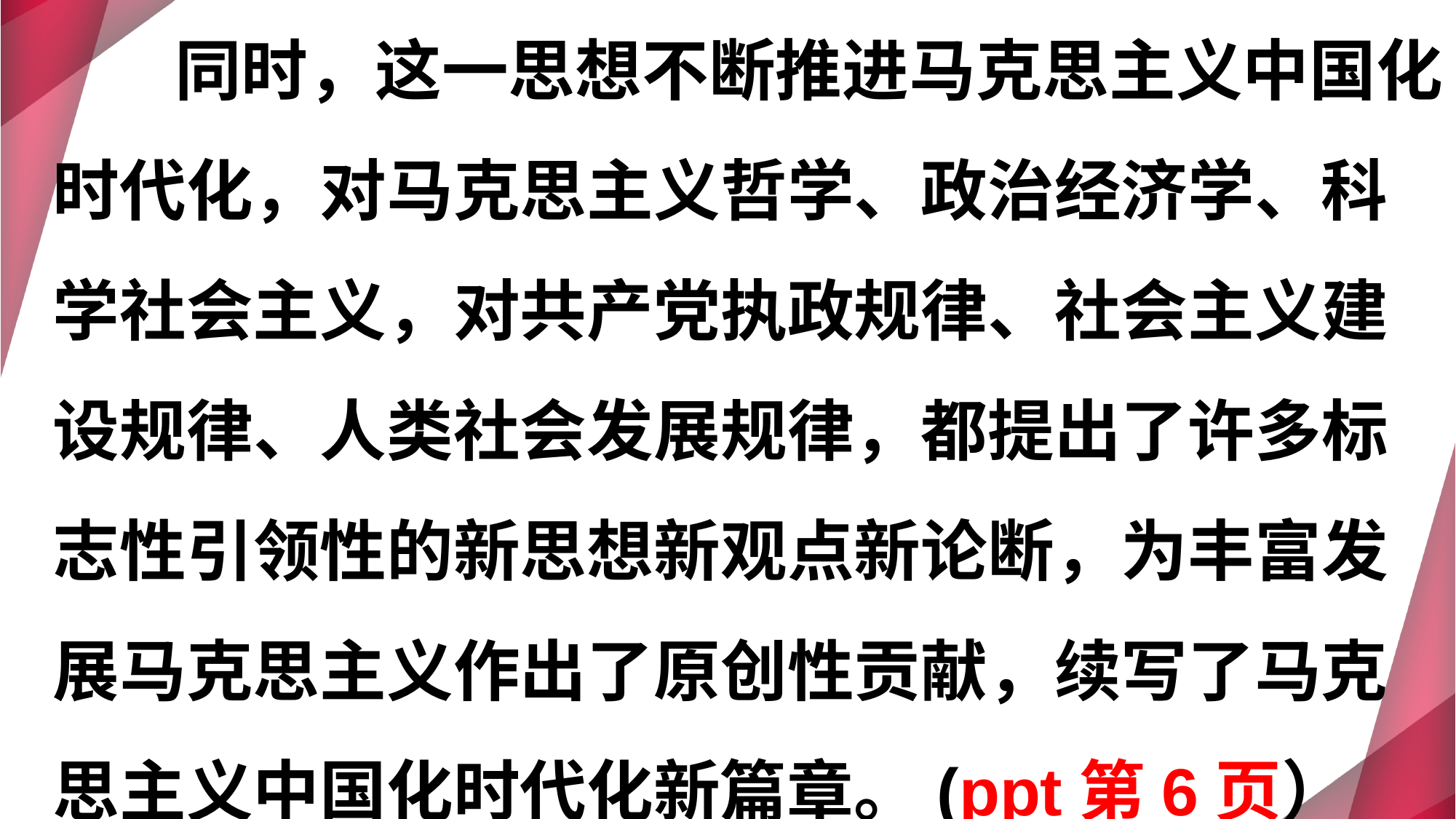

同时，这一思想不断推进马克思主义中国化时代化，对马克思主义哲学、政治经济学、科学社会主义，对共产党执政规律、社会主义建设规律、人类社会发展规律，都提出了许多标志性引领性的新思想新观点新论断，为丰富发展马克思主义作出了原创性贡献，续写了马克思主义中国化时代化新篇章。(ppt第6页）